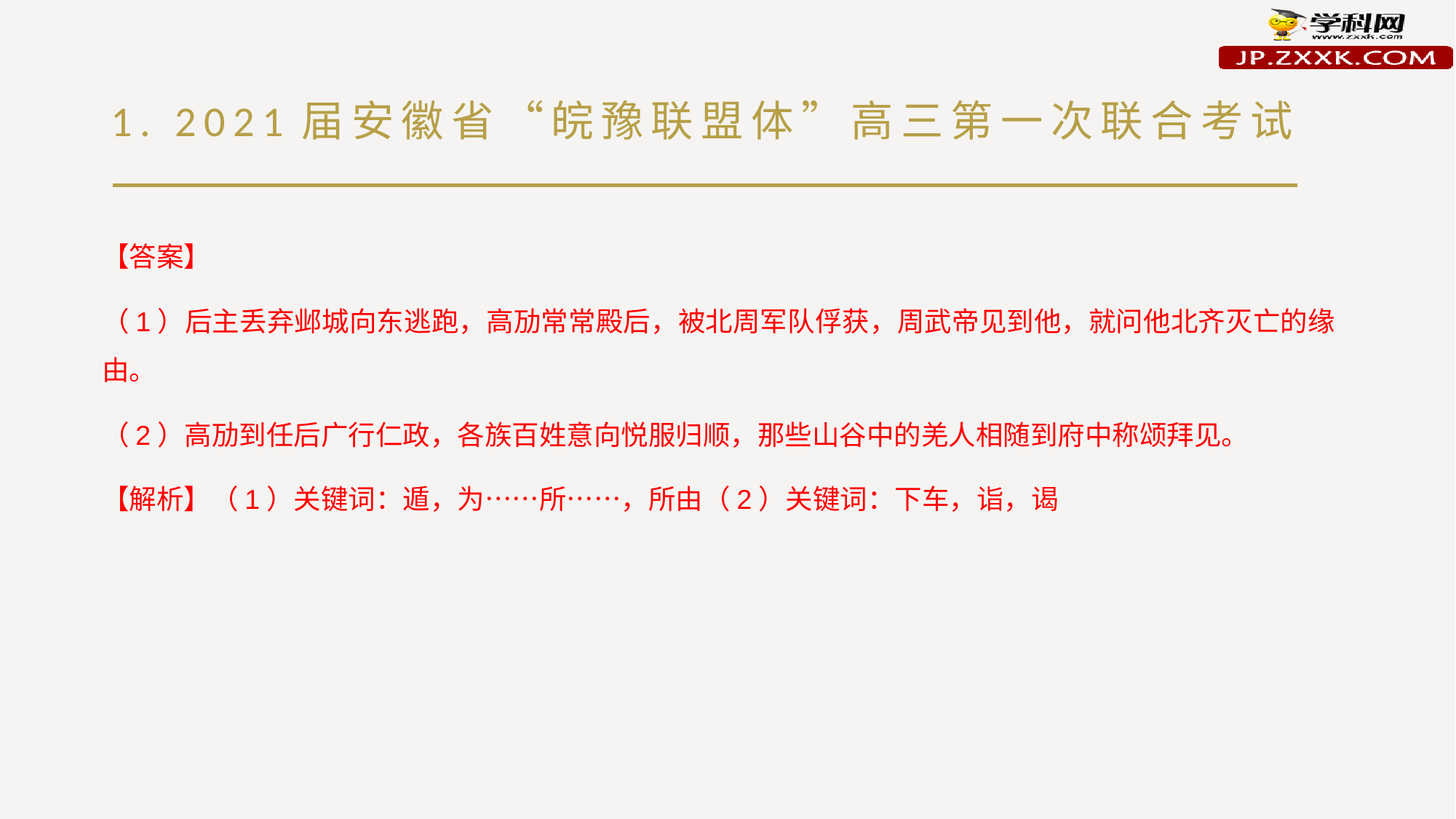

# 1. 2021届安徽省“皖豫联盟体”高三第一次联合考试
【答案】
（1）后主丢弃邺城向东逃跑，高劢常常殿后，被北周军队俘获，周武帝见到他，就问他北齐灭亡的缘由。
（2）高劢到任后广行仁政，各族百姓意向悦服归顺，那些山谷中的羌人相随到府中称颂拜见。
【解析】（1）关键词：遁，为……所……，所由（2）关键词：下车，诣，谒